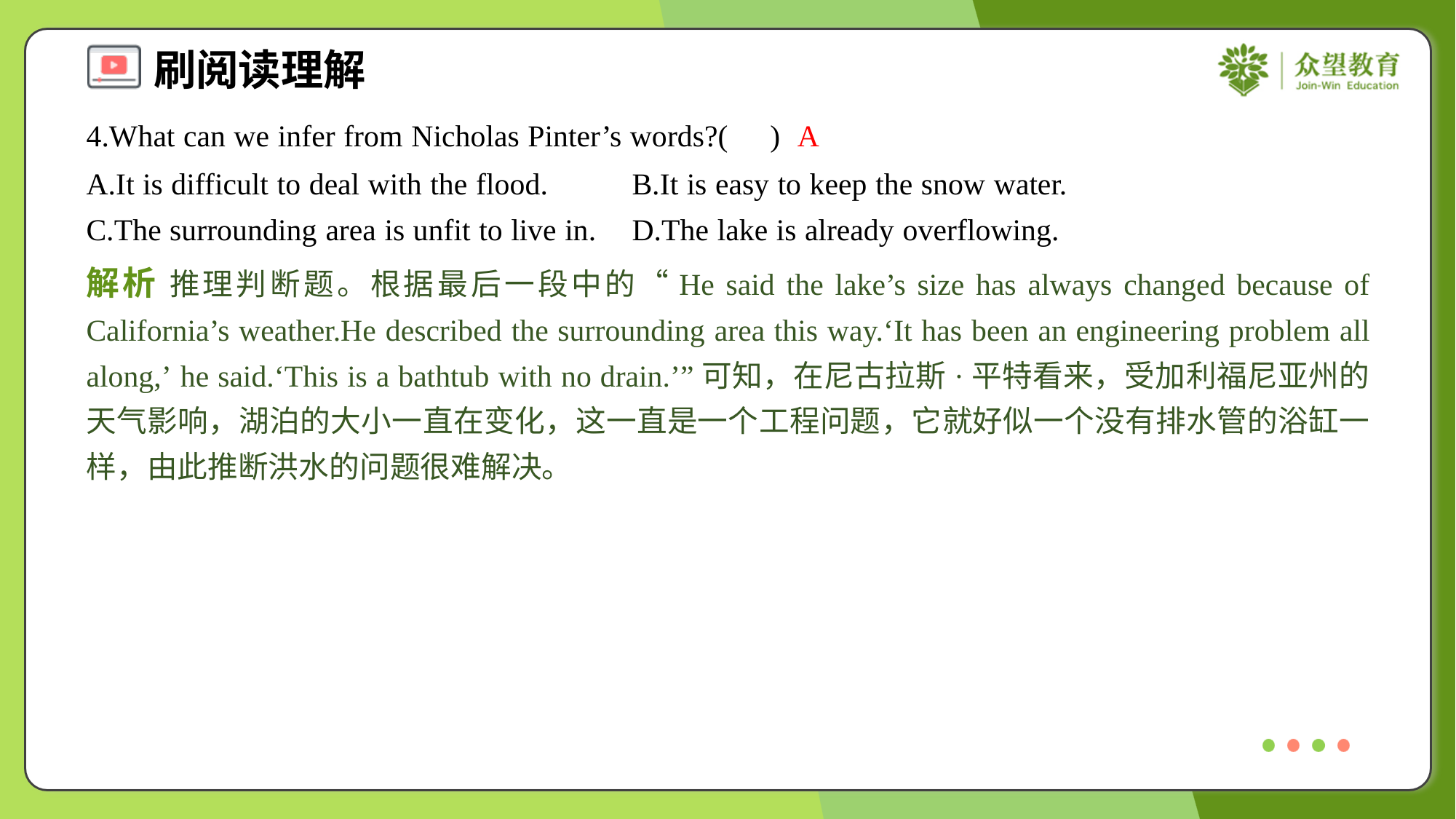

4.What can we infer from Nicholas Pinter’s words?(     )
A
A.It is difficult to deal with the flood.	B.It is easy to keep the snow water.
C.The surrounding area is unfit to live in.	D.The lake is already overflowing.
解析 推理判断题。根据最后一段中的“He said the lake’s size has always changed because of California’s weather.He described the surrounding area this way.‘It has been an engineering problem all along,’ he said.‘This is a bathtub with no drain.’”可知，在尼古拉斯·平特看来，受加利福尼亚州的天气影响，湖泊的大小一直在变化，这一直是一个工程问题，它就好似一个没有排水管的浴缸一样，由此推断洪水的问题很难解决。